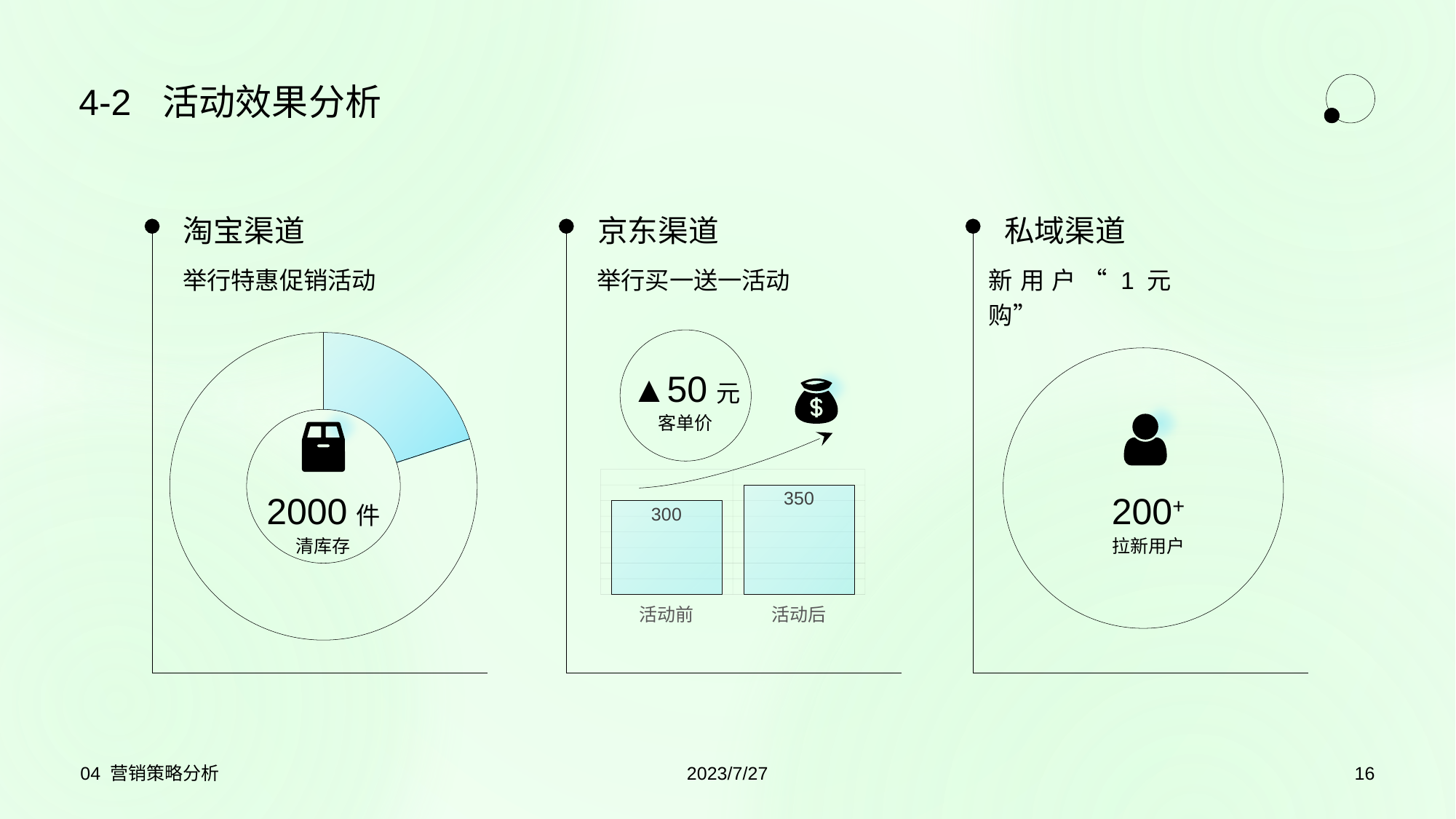

4-2
# 活动效果分析
淘宝渠道
举行特惠促销活动

### Chart

| Category | 占比 |
|---|---|
| 蓝色比例 | 0.2 |
| 灰色部分 | 0.8 |

2000件
清库存
京东渠道
举行买一送一活动

▲50元
客单价

### Chart

| Category | 金额 |
|---|---|
| 活动前 | 300.0 |
| 活动后 | 350.0 |
私域渠道
新用户“1元购”

200+
拉新用户
04 营销策略分析
2023/7/27
16